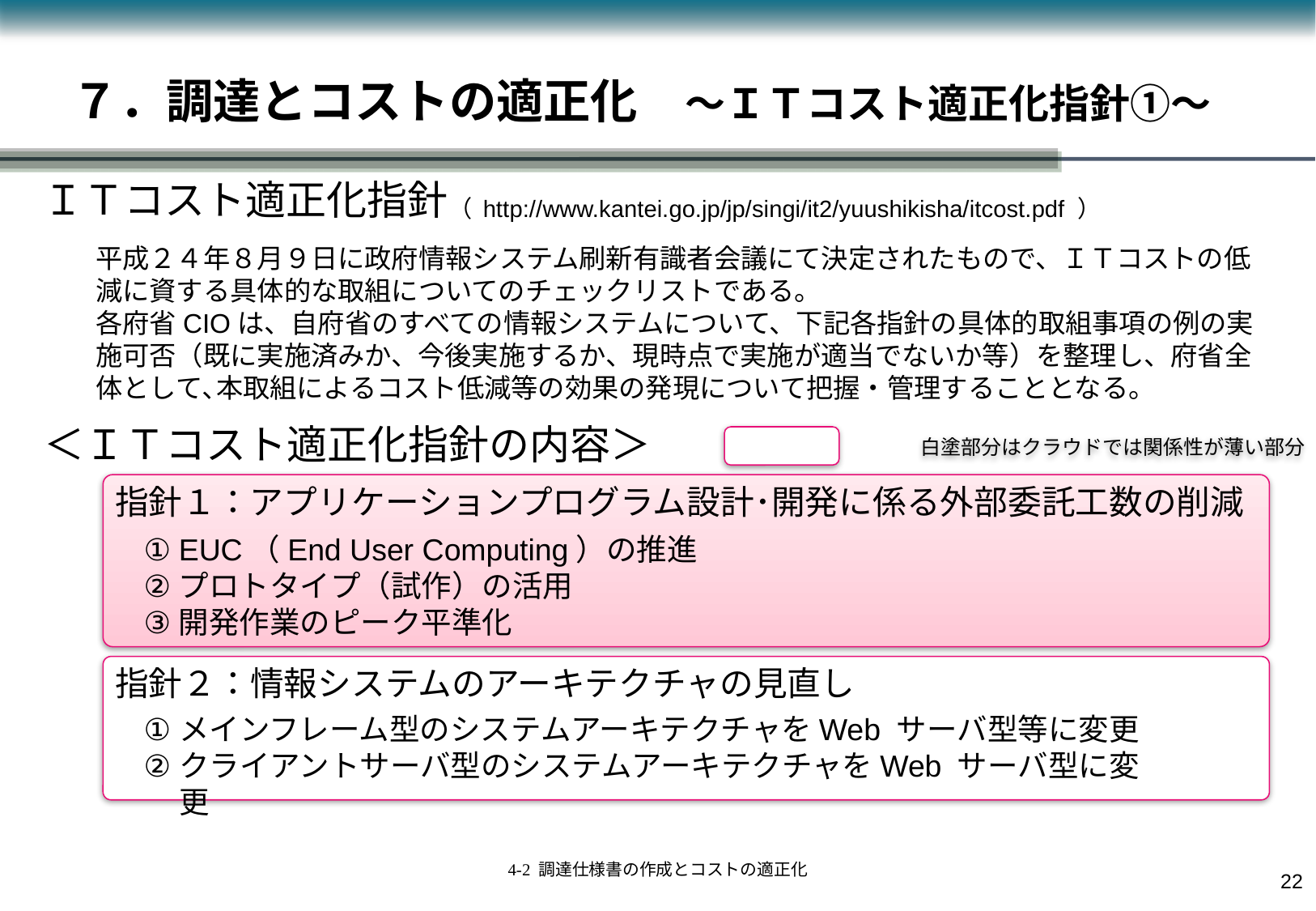

# ７．調達とコストの適正化　～ＩＴコスト適正化指針①～
ＩＴコスト適正化指針
（ http://www.kantei.go.jp/jp/singi/it2/yuushikisha/itcost.pdf ）
平成２４年８月９日に政府情報システム刷新有識者会議にて決定されたもので、ＩＴコストの低減に資する具体的な取組についてのチェックリストである。
各府省CIOは、自府省のすべての情報システムについて、下記各指針の具体的取組事項の例の実施可否（既に実施済みか、今後実施するか、現時点で実施が適当でないか等）を整理し、府省全体として､本取組によるコスト低減等の効果の発現について把握・管理することとなる。
＜ＩＴコスト適正化指針の内容＞
　　　　　　　　　白塗部分はクラウドでは関係性が薄い部分

指針１：アプリケーションプログラム設計･開発に係る外部委託工数の削減
EUC（End User Computing）の推進
プロトタイプ（試作）の活用
開発作業のピーク平準化

指針２：情報システムのアーキテクチャの見直し
メインフレーム型のシステムアーキテクチャをWeb サーバ型等に変更
クライアントサーバ型のシステムアーキテクチャをWeb サーバ型に変更
22
4-2 調達仕様書の作成とコストの適正化